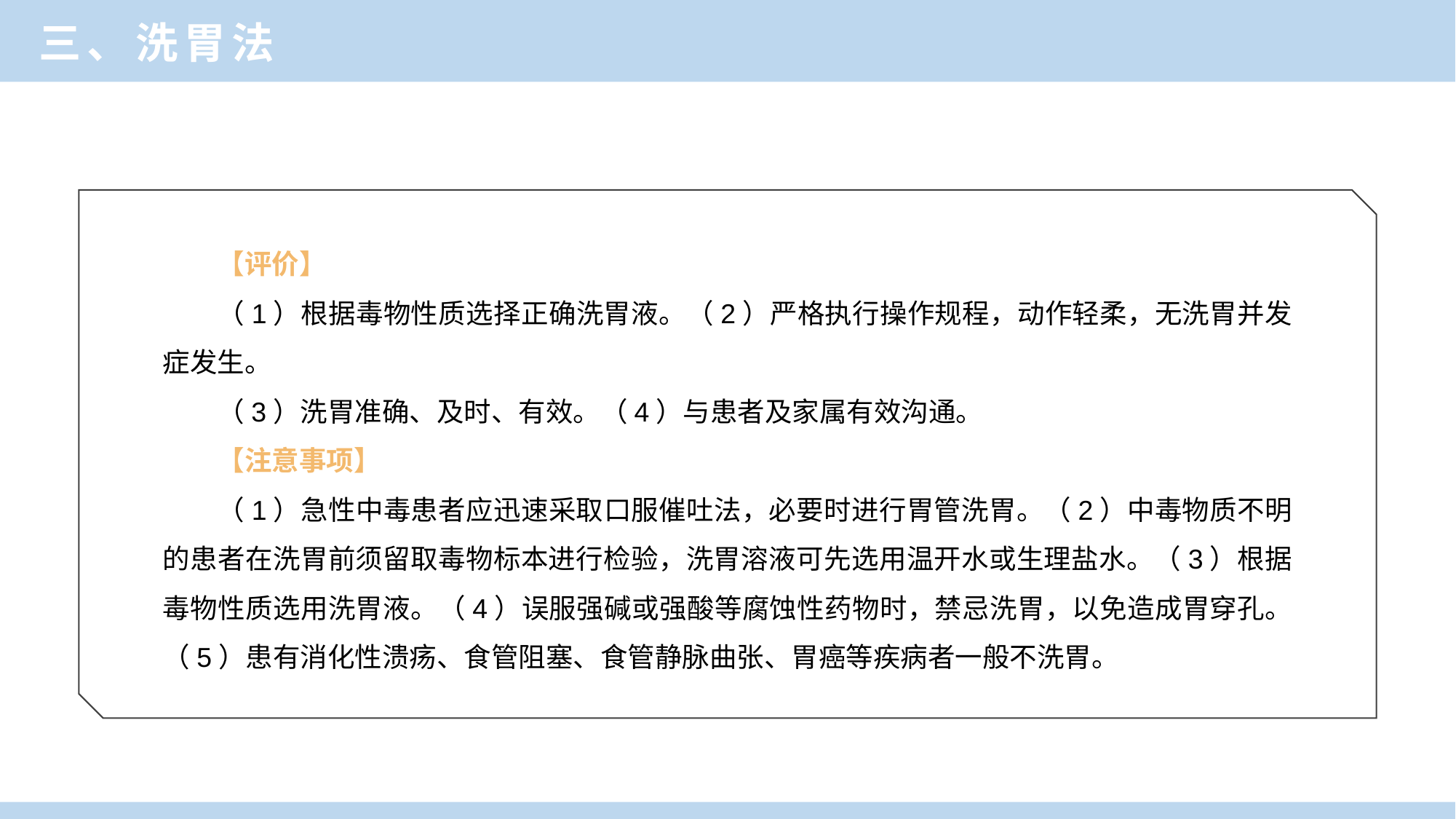

三、洗胃法

【评价】
（1）根据毒物性质选择正确洗胃液。（2）严格执行操作规程，动作轻柔，无洗胃并发症发生。
（3）洗胃准确、及时、有效。（4）与患者及家属有效沟通。
【注意事项】
（1）急性中毒患者应迅速采取口服催吐法，必要时进行胃管洗胃。（2）中毒物质不明的患者在洗胃前须留取毒物标本进行检验，洗胃溶液可先选用温开水或生理盐水。（3）根据毒物性质选用洗胃液。（4）误服强碱或强酸等腐蚀性药物时，禁忌洗胃，以免造成胃穿孔。（5）患有消化性溃疡、食管阻塞、食管静脉曲张、胃癌等疾病者一般不洗胃。